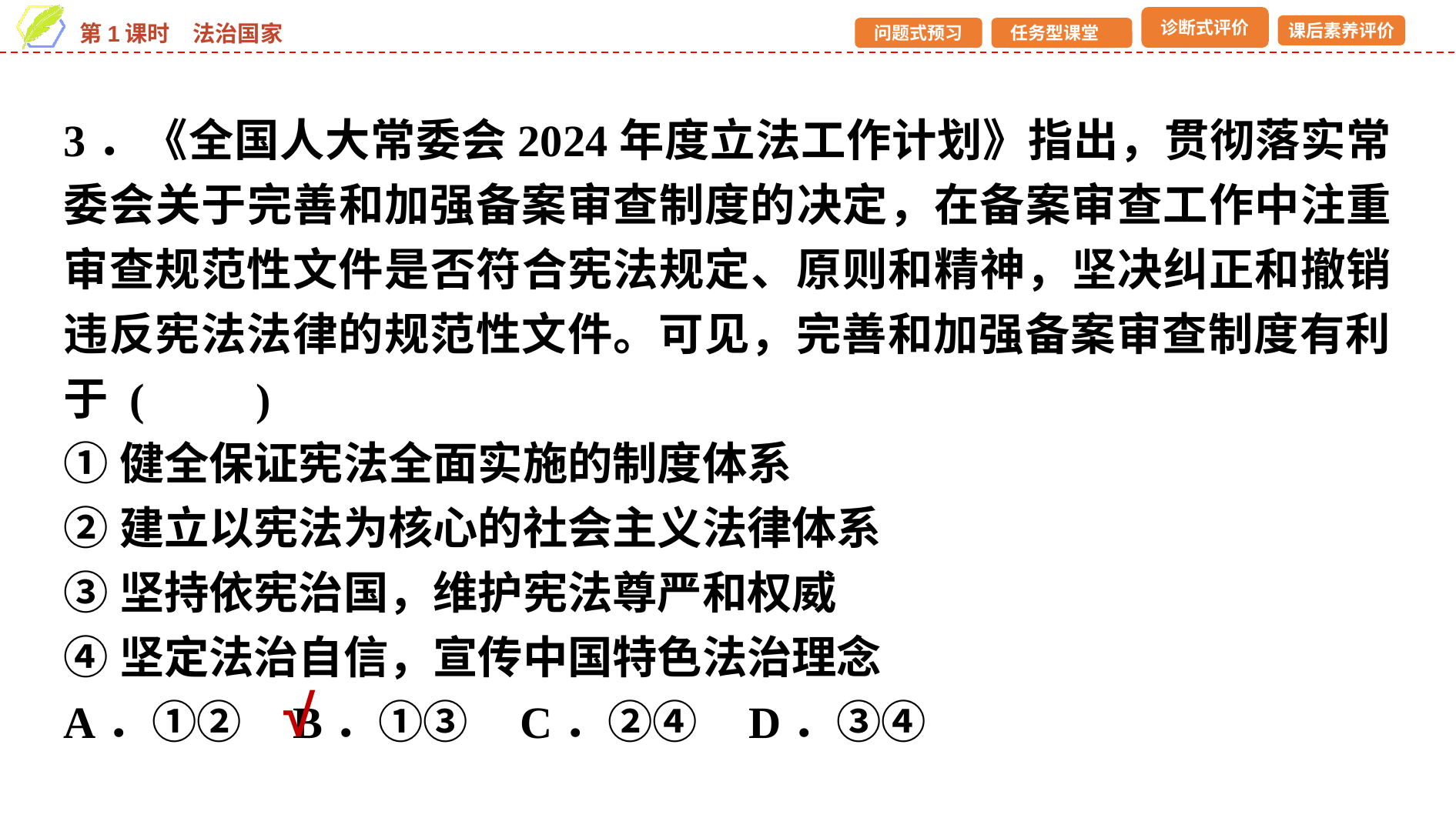

3．《全国人大常委会2024年度立法工作计划》指出，贯彻落实常委会关于完善和加强备案审查制度的决定，在备案审查工作中注重审查规范性文件是否符合宪法规定、原则和精神，坚决纠正和撤销违反宪法法律的规范性文件。可见，完善和加强备案审查制度有利于 (　　)
①健全保证宪法全面实施的制度体系
②建立以宪法为核心的社会主义法律体系
③坚持依宪治国，维护宪法尊严和权威
④坚定法治自信，宣传中国特色法治理念
A．①②    B．①③    C．②④    D．③④
√